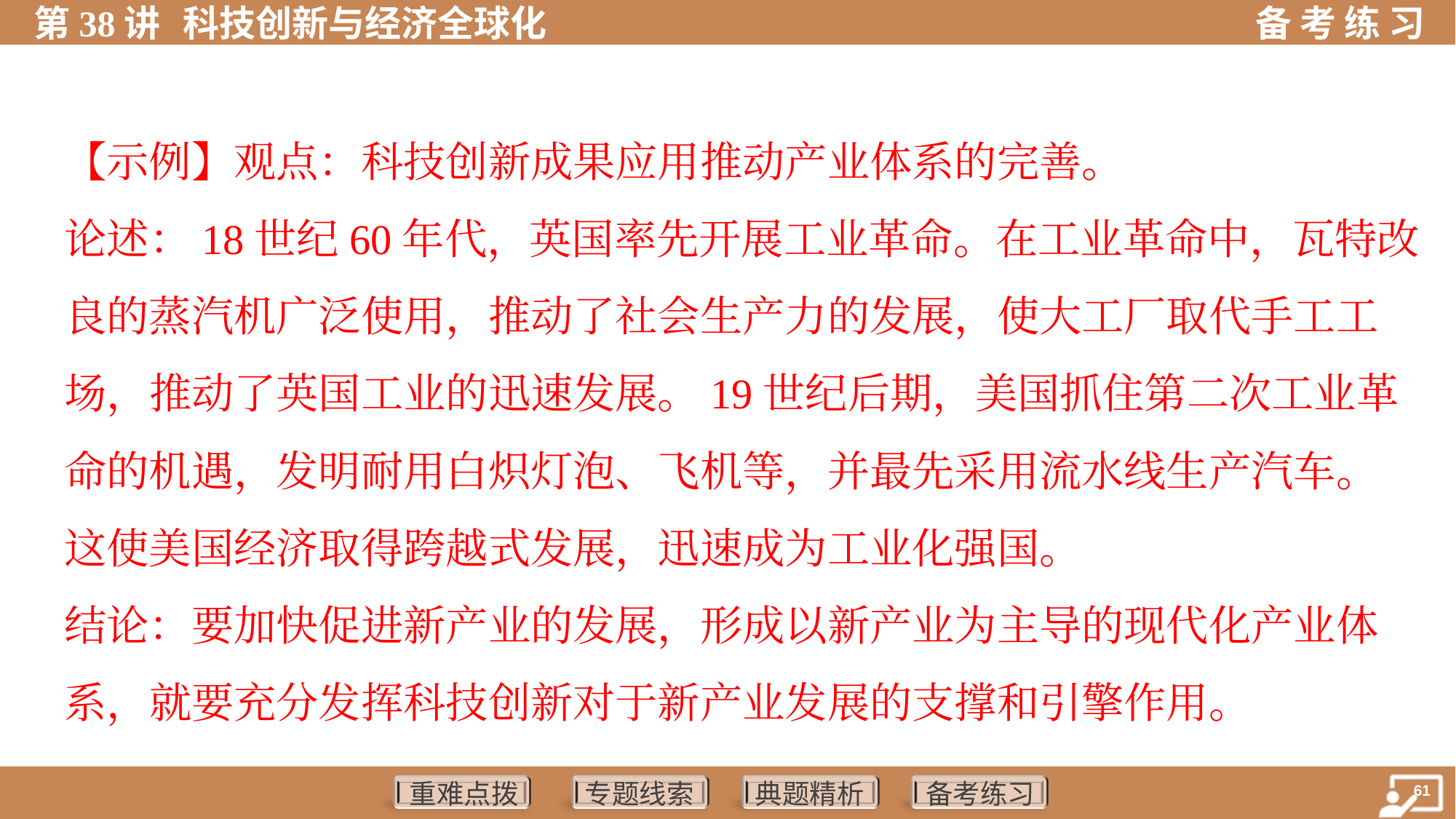

【示例】观点：科技创新成果应用推动产业体系的完善。
论述：18世纪60年代，英国率先开展工业革命。在工业革命中，瓦特改
良的蒸汽机广泛使用，推动了社会生产力的发展，使大工厂取代手工工
场，推动了英国工业的迅速发展。19世纪后期，美国抓住第二次工业革
命的机遇，发明耐用白炽灯泡、飞机等，并最先采用流水线生产汽车。
这使美国经济取得跨越式发展，迅速成为工业化强国。
结论：要加快促进新产业的发展，形成以新产业为主导的现代化产业体
系，就要充分发挥科技创新对于新产业发展的支撑和引擎作用。